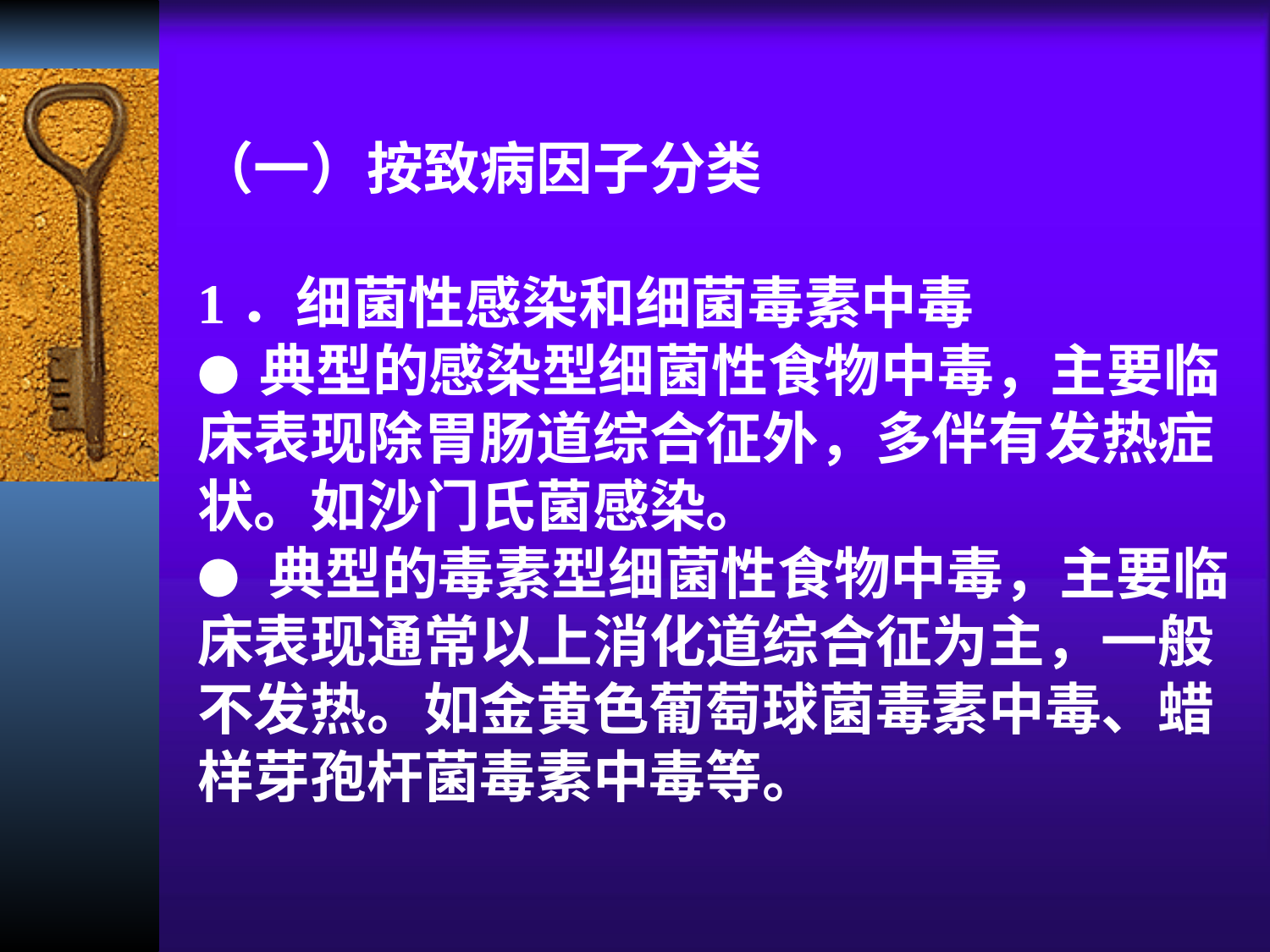

（一）按致病因子分类

1．细菌性感染和细菌毒素中毒
● 典型的感染型细菌性食物中毒，主要临床表现除胃肠道综合征外，多伴有发热症状。如沙门氏菌感染。
●  典型的毒素型细菌性食物中毒，主要临床表现通常以上消化道综合征为主，一般不发热。如金黄色葡萄球菌毒素中毒、蜡样芽孢杆菌毒素中毒等。